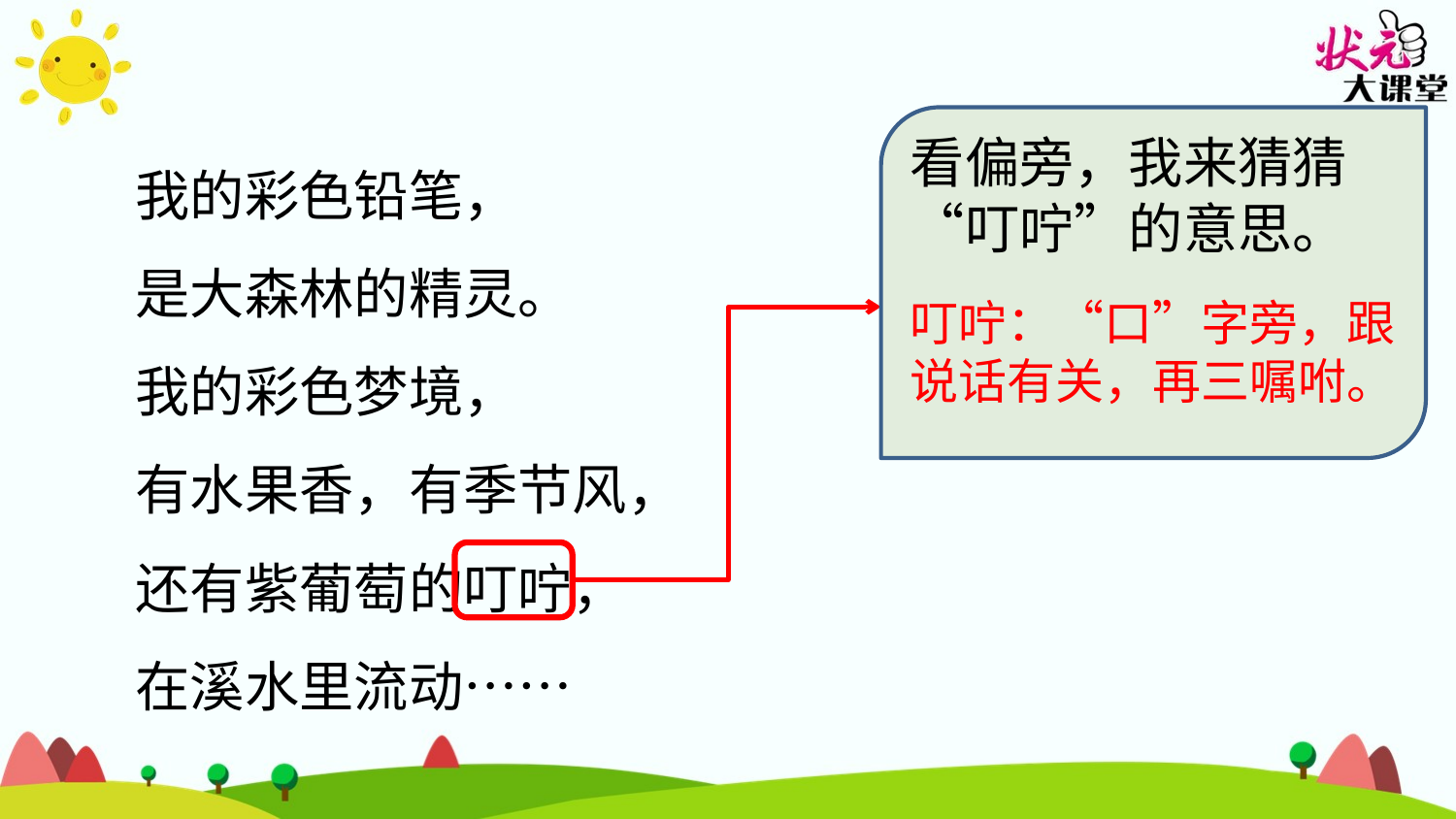

我的彩色铅笔，
是大森林的精灵。
我的彩色梦境，
有水果香，有季节风，
还有紫葡萄的叮咛，
在溪水里流动……
看偏旁，我来猜猜“叮咛”的意思。

叮咛：“口”字旁，跟说话有关，再三嘱咐。